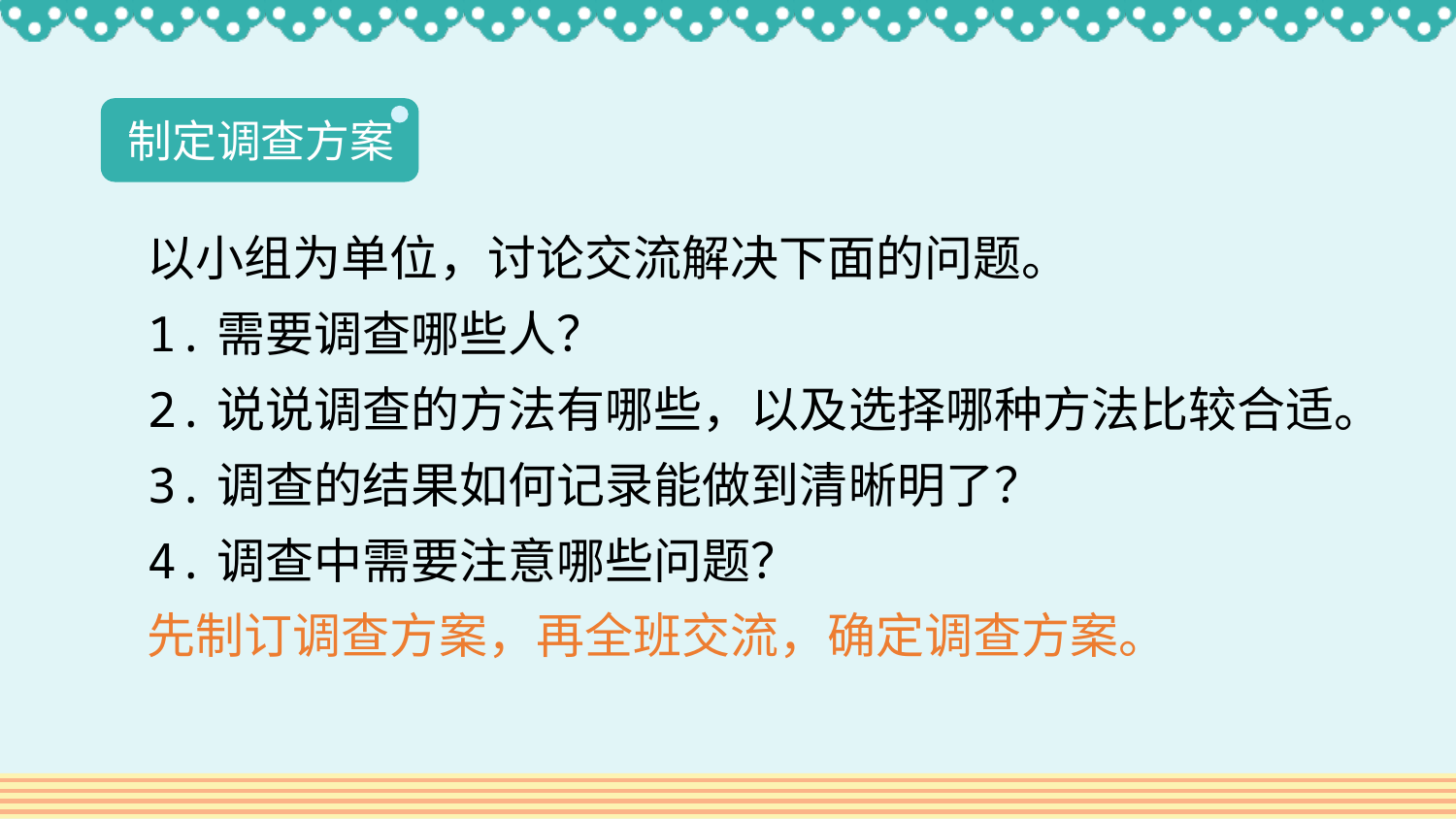

制定调查方案
以小组为单位，讨论交流解决下面的问题。
1.需要调查哪些人？
2.说说调查的方法有哪些，以及选择哪种方法比较合适。
3.调查的结果如何记录能做到清晰明了？
4.调查中需要注意哪些问题？
先制订调查方案，再全班交流，确定调查方案。